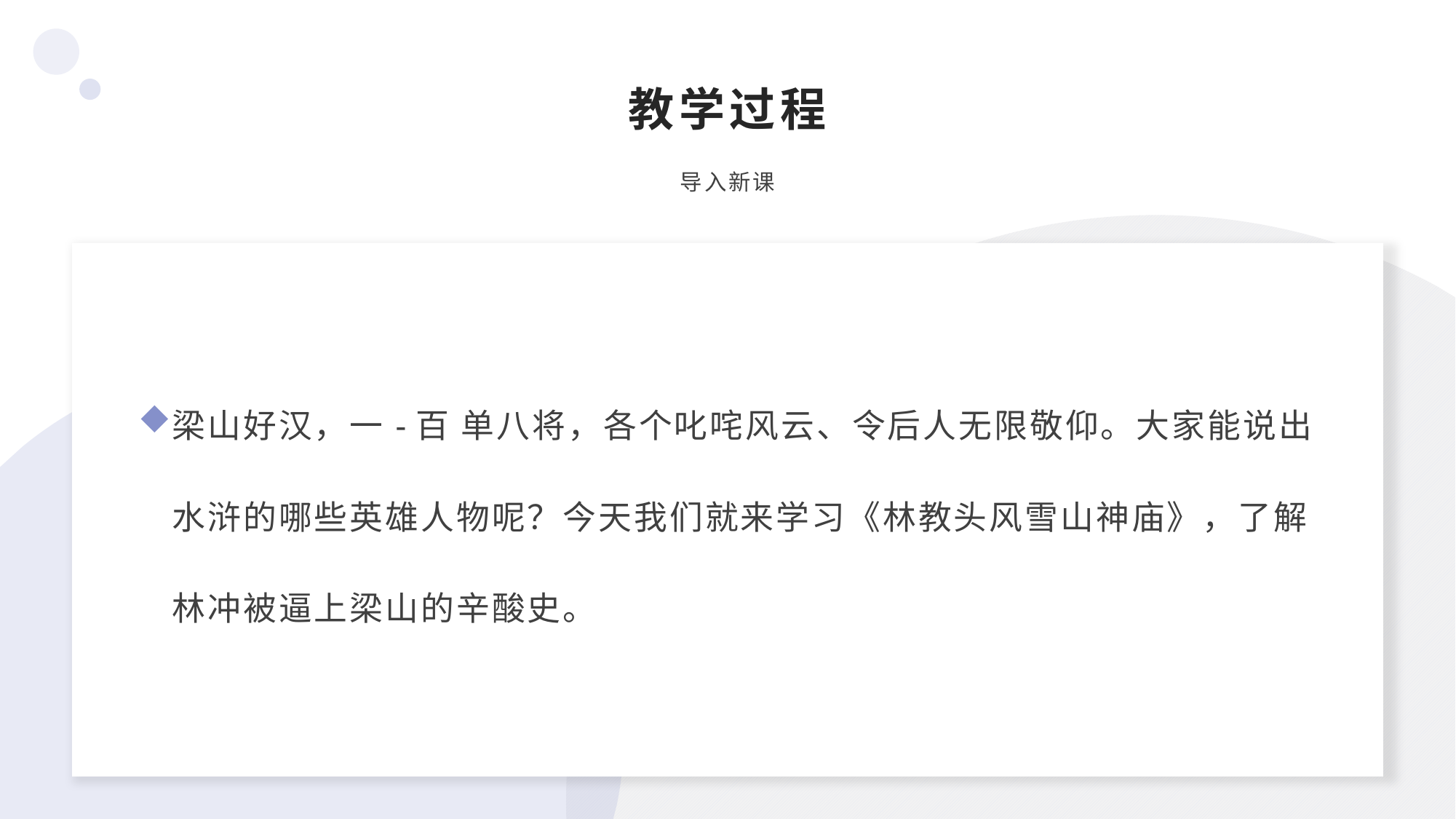

教学过程

导入新课

梁山好汉，一-百 单八将，各个叱咤风云、令后人无限敬仰。大家能说出水浒的哪些英雄人物呢？今天我们就来学习《林教头风雪山神庙》，了解林冲被逼上梁山的辛酸史。